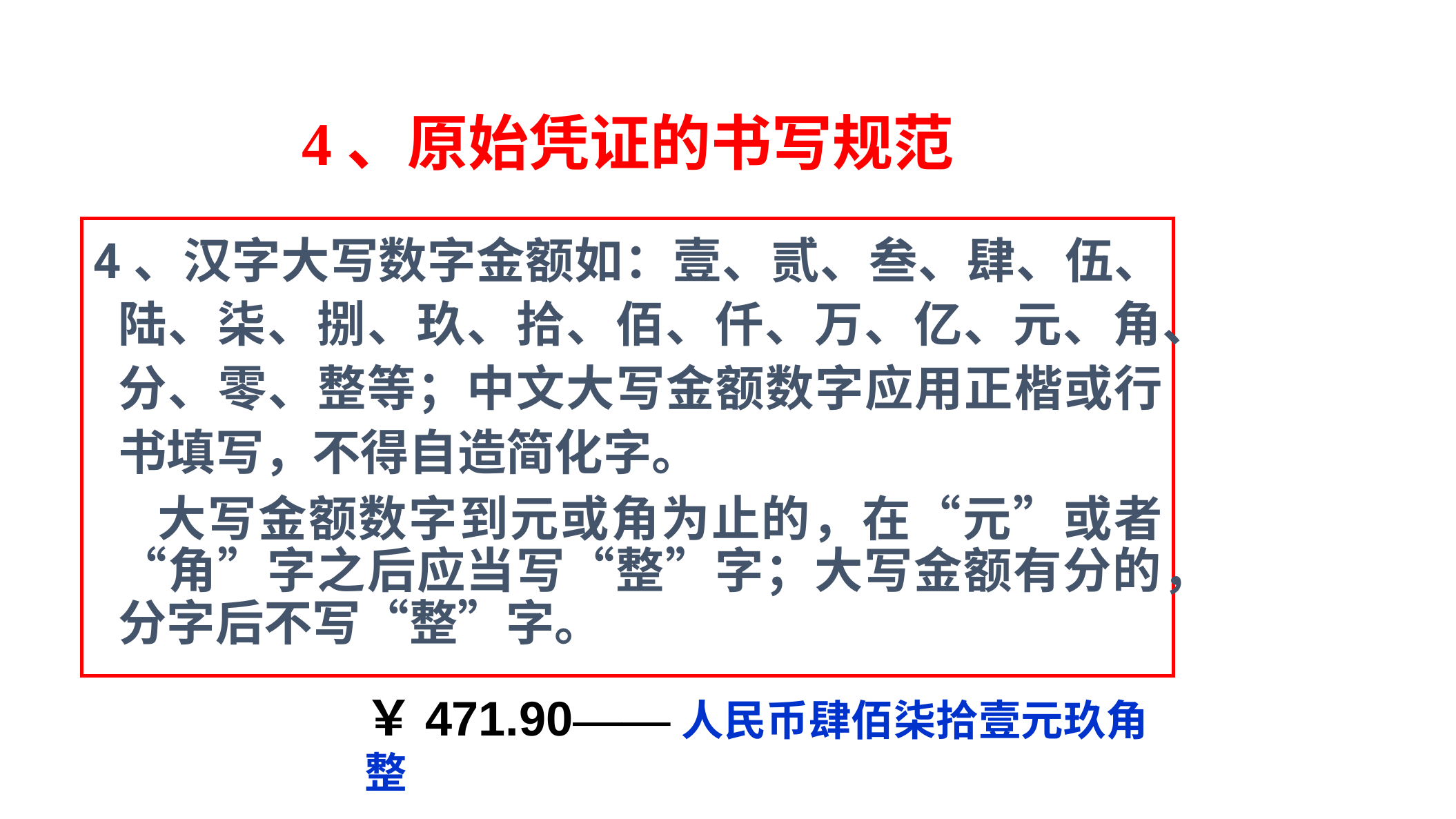

# 4、原始凭证的书写规范
4、汉字大写数字金额如：壹、贰、叁、肆、伍、陆、柒、捌、玖、拾、佰、仟、万、亿、元、角、分、零、整等；中文大写金额数字应用正楷或行书填写，不得自造简化字。
    大写金额数字到元或角为止的，在“元”或者“角”字之后应当写“整”字；大写金额有分的，分字后不写“整”字。
￥471.90——人民币肆佰柒拾壹元玖角整